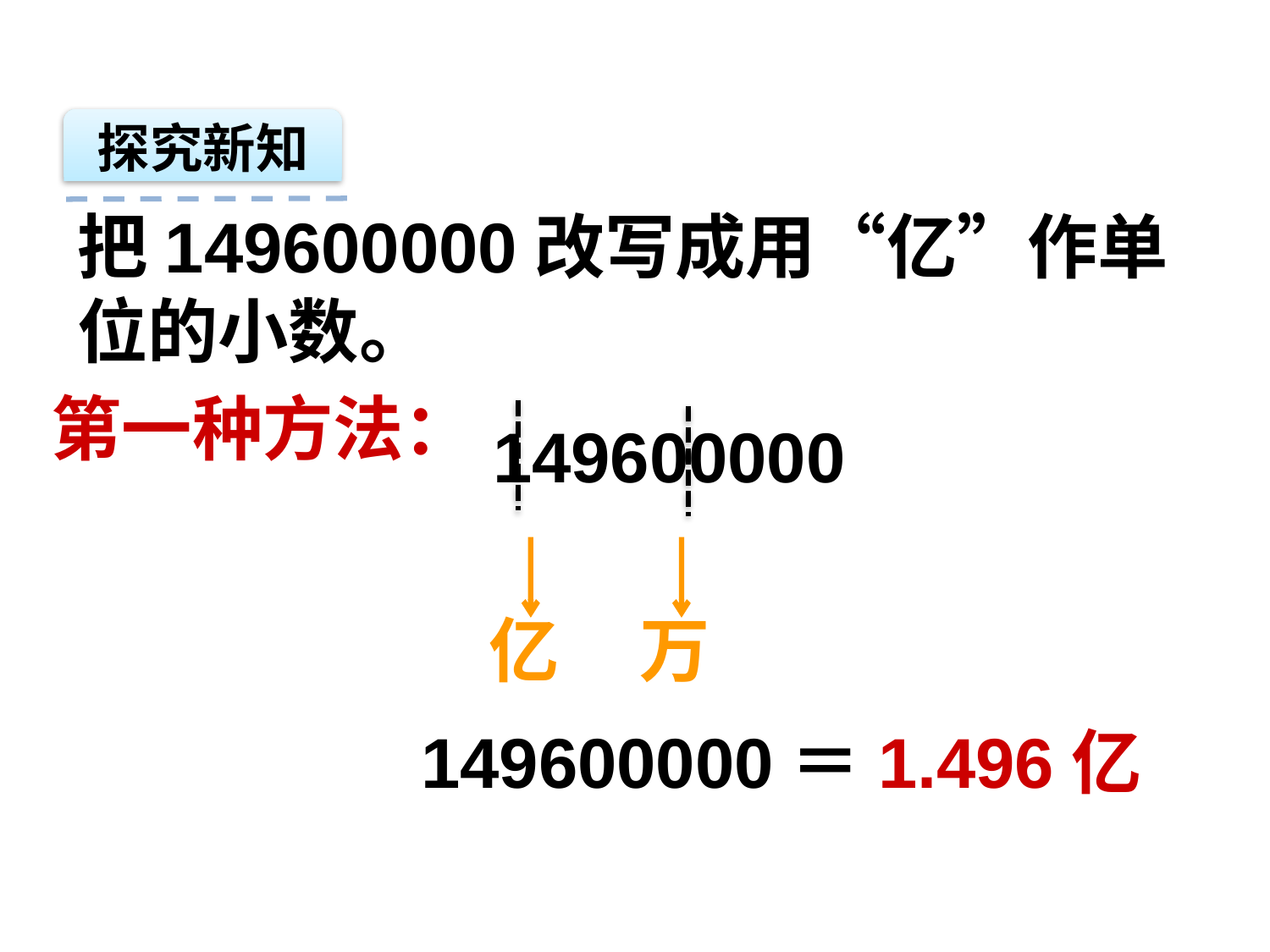

探究新知
把149600000改写成用“亿”作单位的小数。
第一种方法：
149600000

亿

万
149600000＝1.496亿